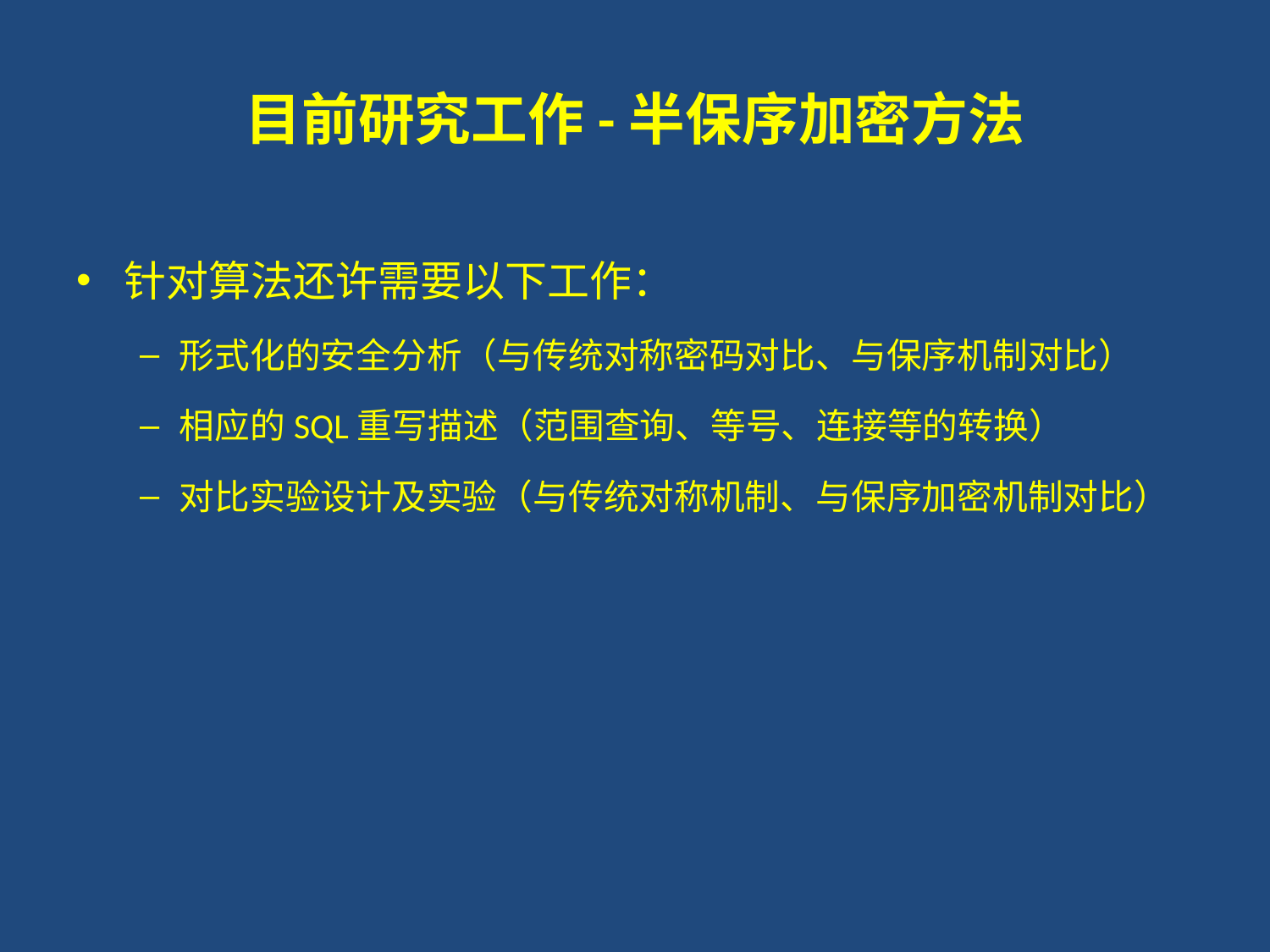

# 目前研究工作-半保序加密方法
针对算法还许需要以下工作：
形式化的安全分析（与传统对称密码对比、与保序机制对比）
相应的SQL重写描述（范围查询、等号、连接等的转换）
对比实验设计及实验（与传统对称机制、与保序加密机制对比）